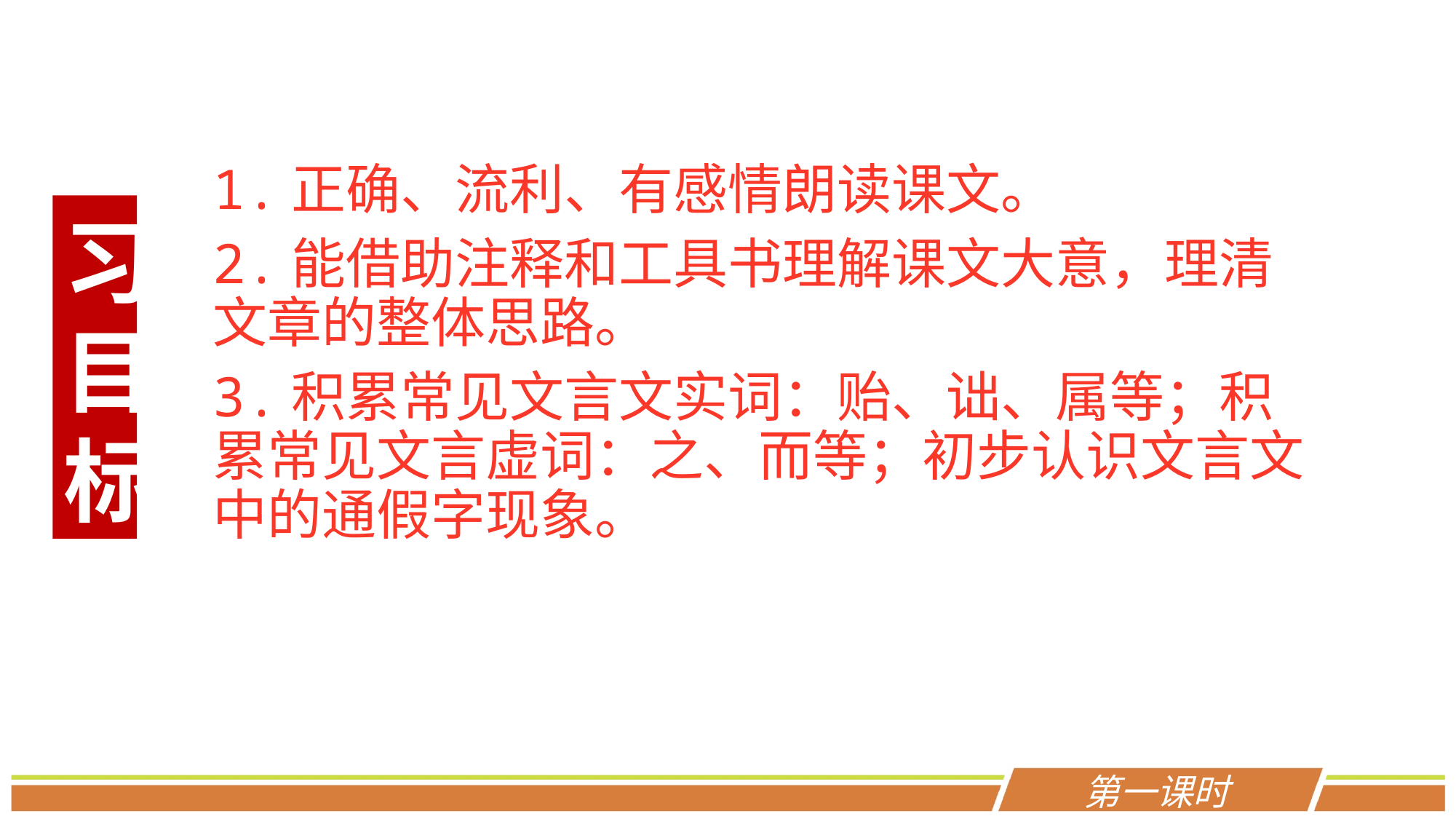

1.正确、流利、有感情朗读课文。
2.能借助注释和工具书理解课文大意，理清文章的整体思路。
3.积累常见文言文实词：贻、诎、属等；积累常见文言虚词：之、而等；初步认识文言文中的通假字现象。

学习目标
第一课时